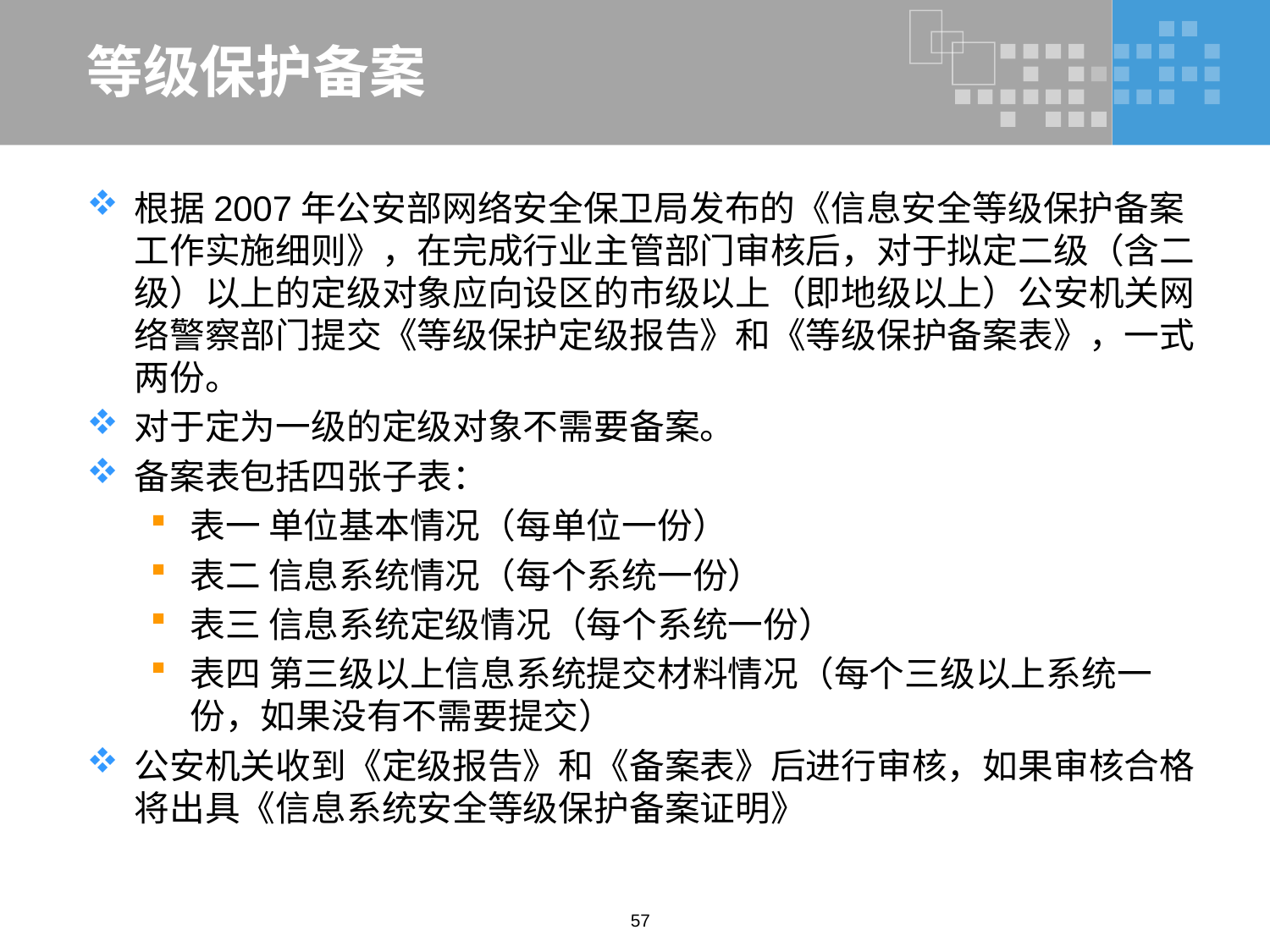

# 等级保护备案
根据2007年公安部网络安全保卫局发布的《信息安全等级保护备案工作实施细则》，在完成行业主管部门审核后，对于拟定二级（含二级）以上的定级对象应向设区的市级以上（即地级以上）公安机关网络警察部门提交《等级保护定级报告》和《等级保护备案表》，一式两份。
对于定为一级的定级对象不需要备案。
备案表包括四张子表：
表一 单位基本情况（每单位一份）
表二 信息系统情况（每个系统一份）
表三 信息系统定级情况（每个系统一份）
表四 第三级以上信息系统提交材料情况（每个三级以上系统一份，如果没有不需要提交）
公安机关收到《定级报告》和《备案表》后进行审核，如果审核合格将出具《信息系统安全等级保护备案证明》
57